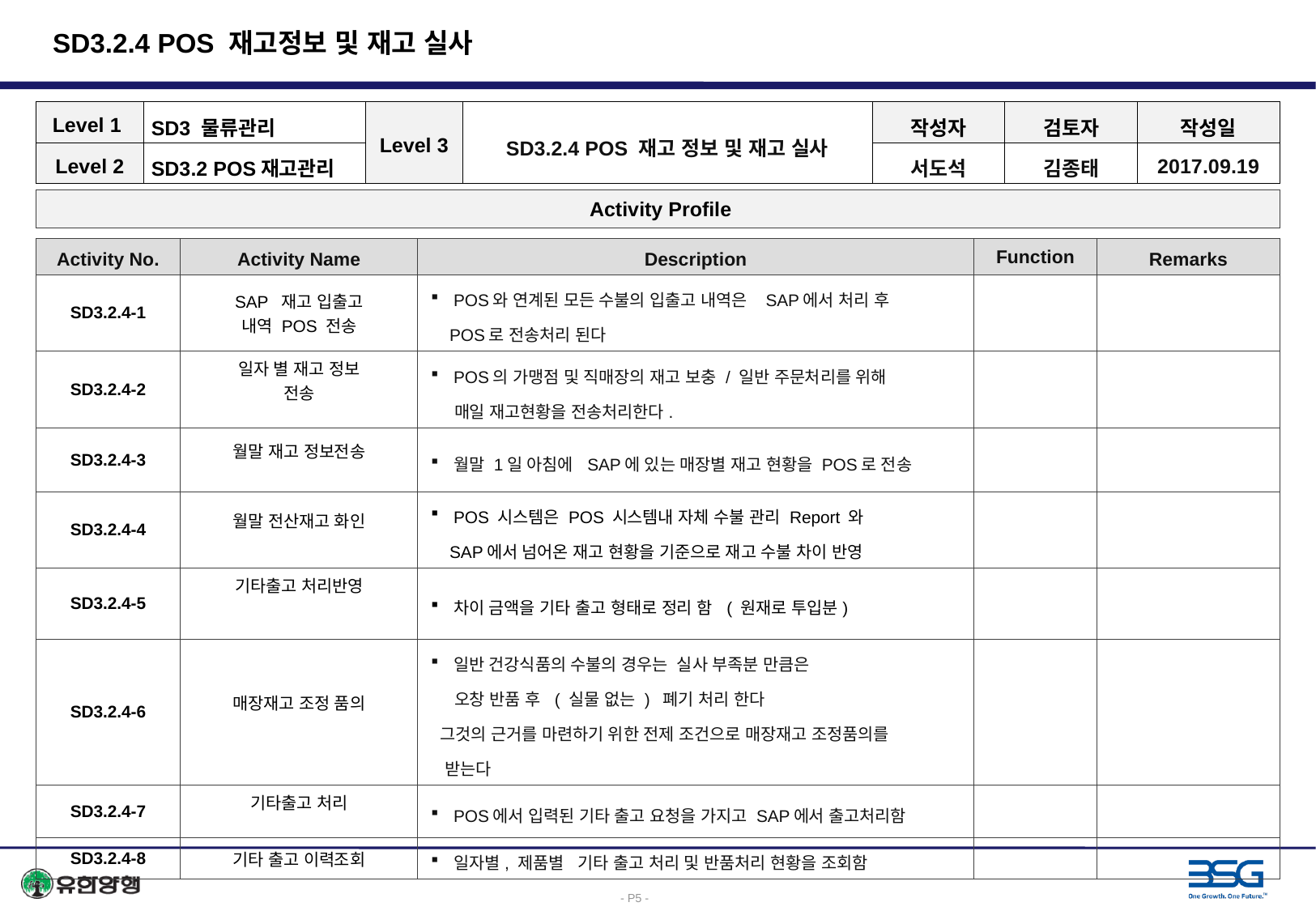

# SD3.2.4 POS 재고정보 및 재고 실사
| Level 1 | SD3 물류관리 | Level 3 | SD3.2.4 POS 재고 정보 및 재고 실사 | 작성자 | 검토자 | 작성일 |
| --- | --- | --- | --- | --- | --- | --- |
| Level 2 | SD3.2 POS재고관리 |  |  | 서도석 | 김종태 | 2017.09.19 |
 Activity Profile
| Activity No. | Activity Name | Description | Function | Remarks |
| --- | --- | --- | --- | --- |
| SD3.2.4-1 | SAP 재고 입출고 내역 POS 전송 | POS와 연계된 모든 수불의 입출고 내역은 SAP에서 처리 후 POS로 전송처리 된다 |  |  |
| SD3.2.4-2 | 일자 별 재고 정보 전송 | POS의 가맹점 및 직매장의 재고 보충 / 일반 주문처리를 위해 매일 재고현황을 전송처리한다. |  |  |
| SD3.2.4-3 | 월말 재고 정보전송 | 월말 1일 아침에 SAP에 있는 매장별 재고 현황을 POS로 전송 |  |  |
| SD3.2.4-4 | 월말 전산재고 화인 | POS 시스템은 POS 시스템내 자체 수불 관리 Report 와 SAP에서 넘어온 재고 현황을 기준으로 재고 수불 차이 반영 |  |  |
| SD3.2.4-5 | 기타출고 처리반영 | 차이 금액을 기타 출고 형태로 정리 함 ( 원재로 투입분) |  |  |
| SD3.2.4-6 | 매장재고 조정 품의 | 일반 건강식품의 수불의 경우는 실사 부족분 만큼은 오창 반품 후 ( 실물 없는 ) 폐기 처리 한다 그것의 근거를 마련하기 위한 전제 조건으로 매장재고 조정품의를 받는다 |  |  |
| SD3.2.4-7 | 기타출고 처리 | POS에서 입력된 기타 출고 요청을 가지고 SAP에서 출고처리함 |  |  |
| SD3.2.4-8 | 기타 출고 이력조회 | 일자별, 제품별 기타 출고 처리 및 반품처리 현황을 조회함 |  |  |